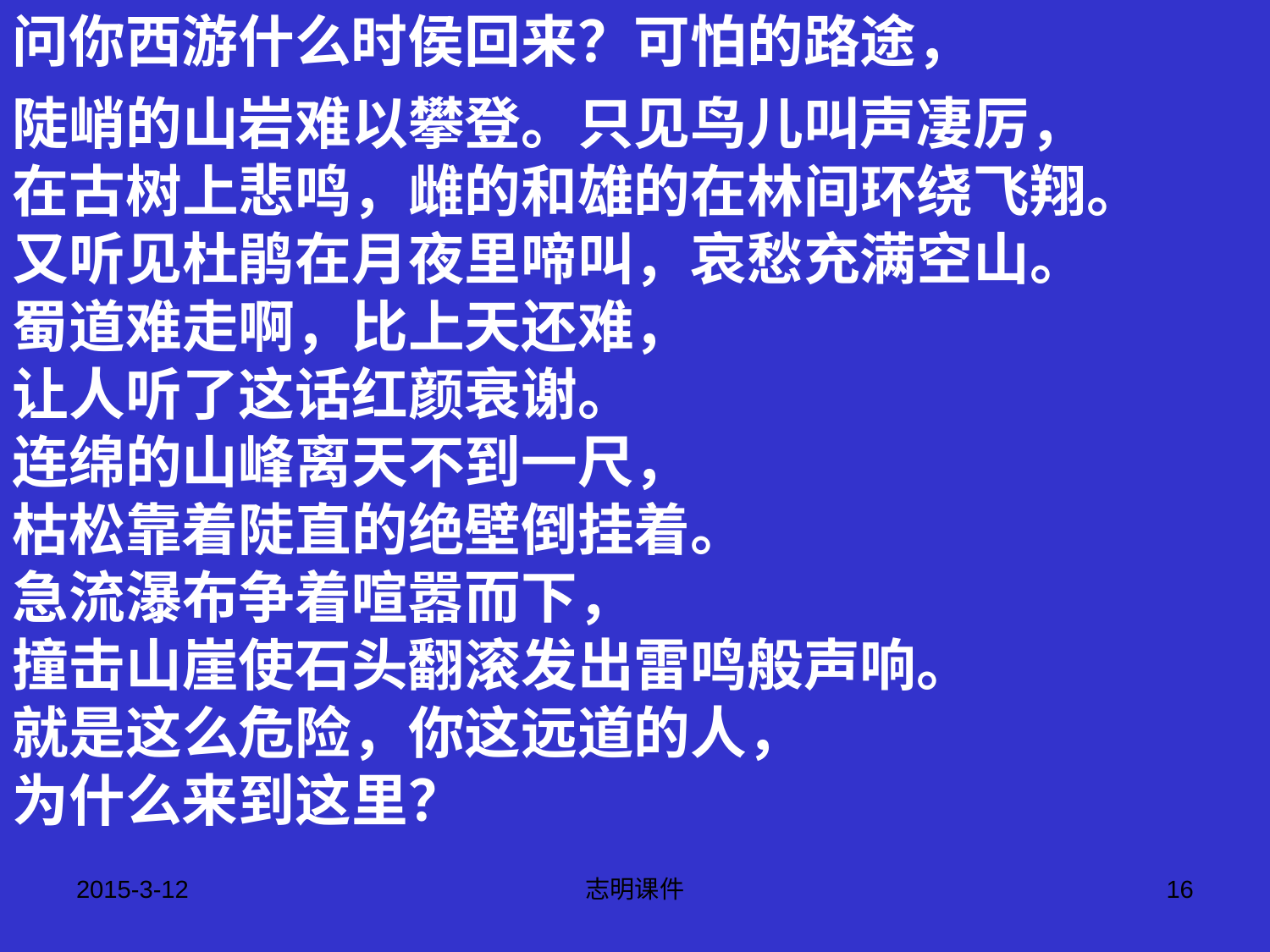

问你西游什么时侯回来？可怕的路途，
陡峭的山岩难以攀登。只见鸟儿叫声凄厉，
在古树上悲鸣，雌的和雄的在林间环绕飞翔。
又听见杜鹃在月夜里啼叫，哀愁充满空山。
蜀道难走啊，比上天还难，
让人听了这话红颜衰谢。
连绵的山峰离天不到一尺，
枯松靠着陡直的绝壁倒挂着。
急流瀑布争着喧嚣而下，
撞击山崖使石头翻滚发出雷鸣般声响。
就是这么危险，你这远道的人，
为什么来到这里？
2015-3-12
志明课件
16